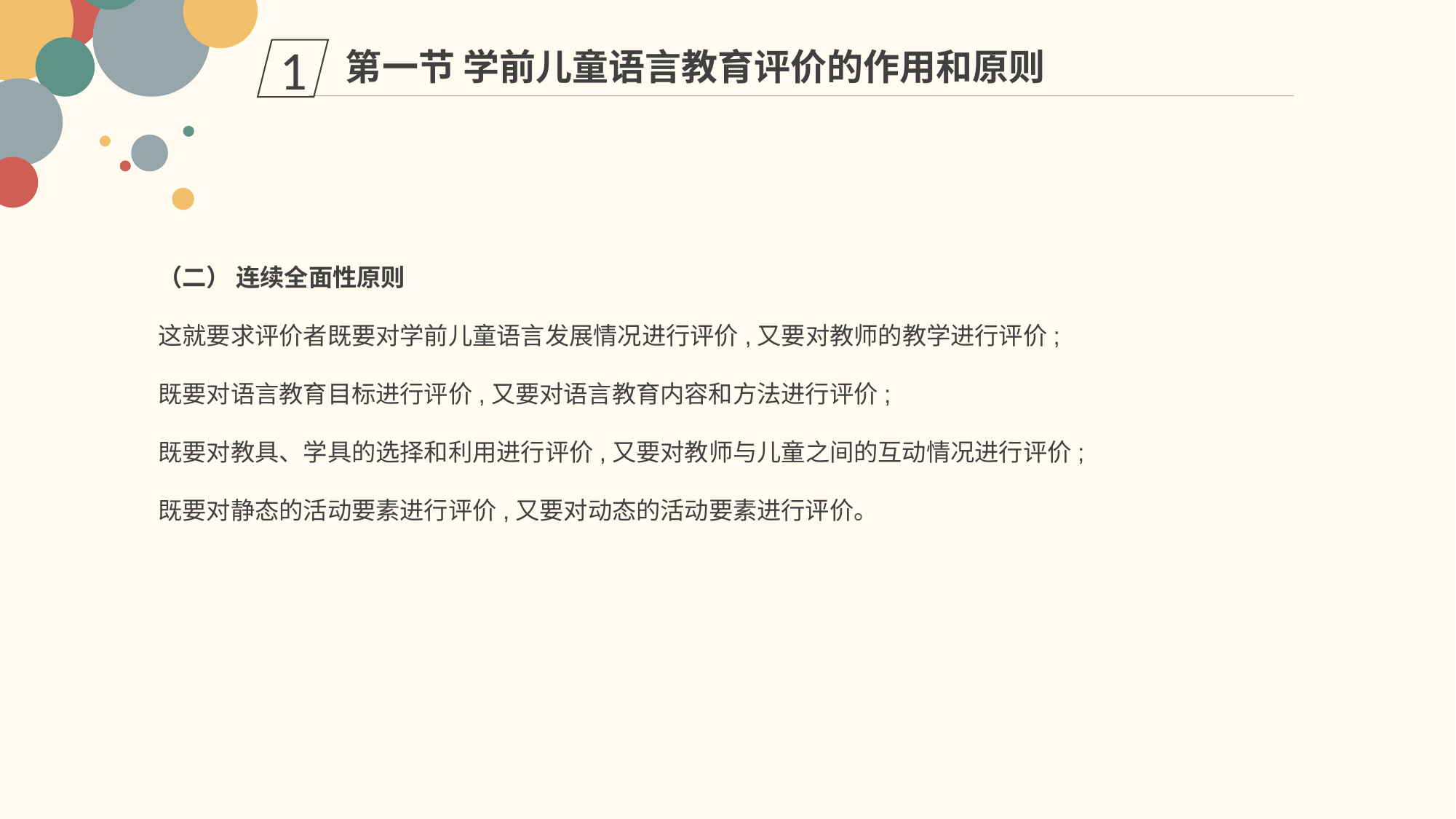

第一节 学前儿童语言教育评价的作用和原则
1
（二） 连续全面性原则
这就要求评价者既要对学前儿童语言发展情况进行评价,又要对教师的教学进行评价;
既要对语言教育目标进行评价,又要对语言教育内容和方法进行评价;
既要对教具、学具的选择和利用进行评价,又要对教师与儿童之间的互动情况进行评价;
既要对静态的活动要素进行评价,又要对动态的活动要素进行评价。